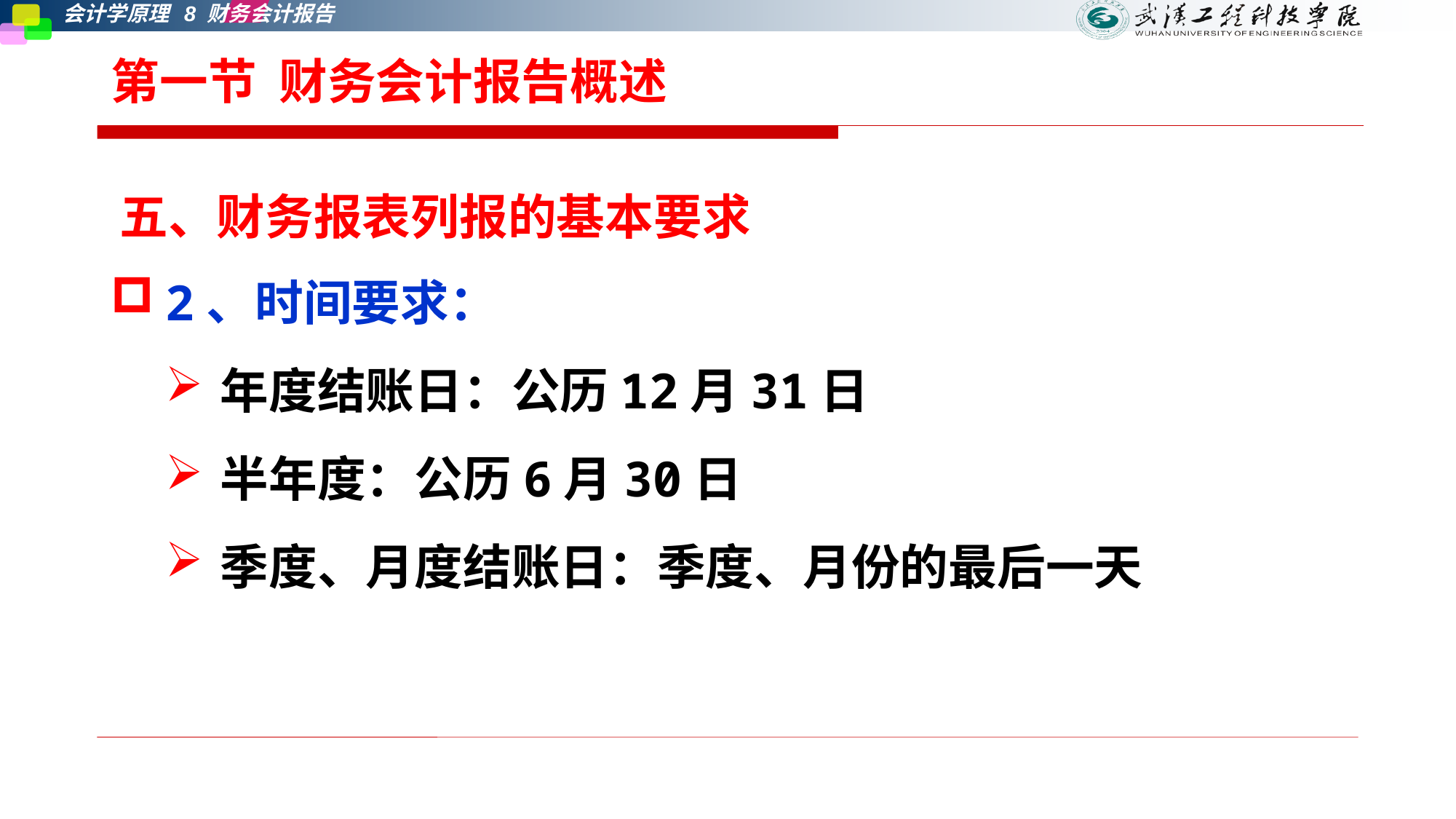

# 第一节  财务会计报告概述
五、财务报表列报的基本要求

2、时间要求：
年度结账日：公历12月31日
半年度：公历6月30日
季度、月度结账日：季度、月份的最后一天